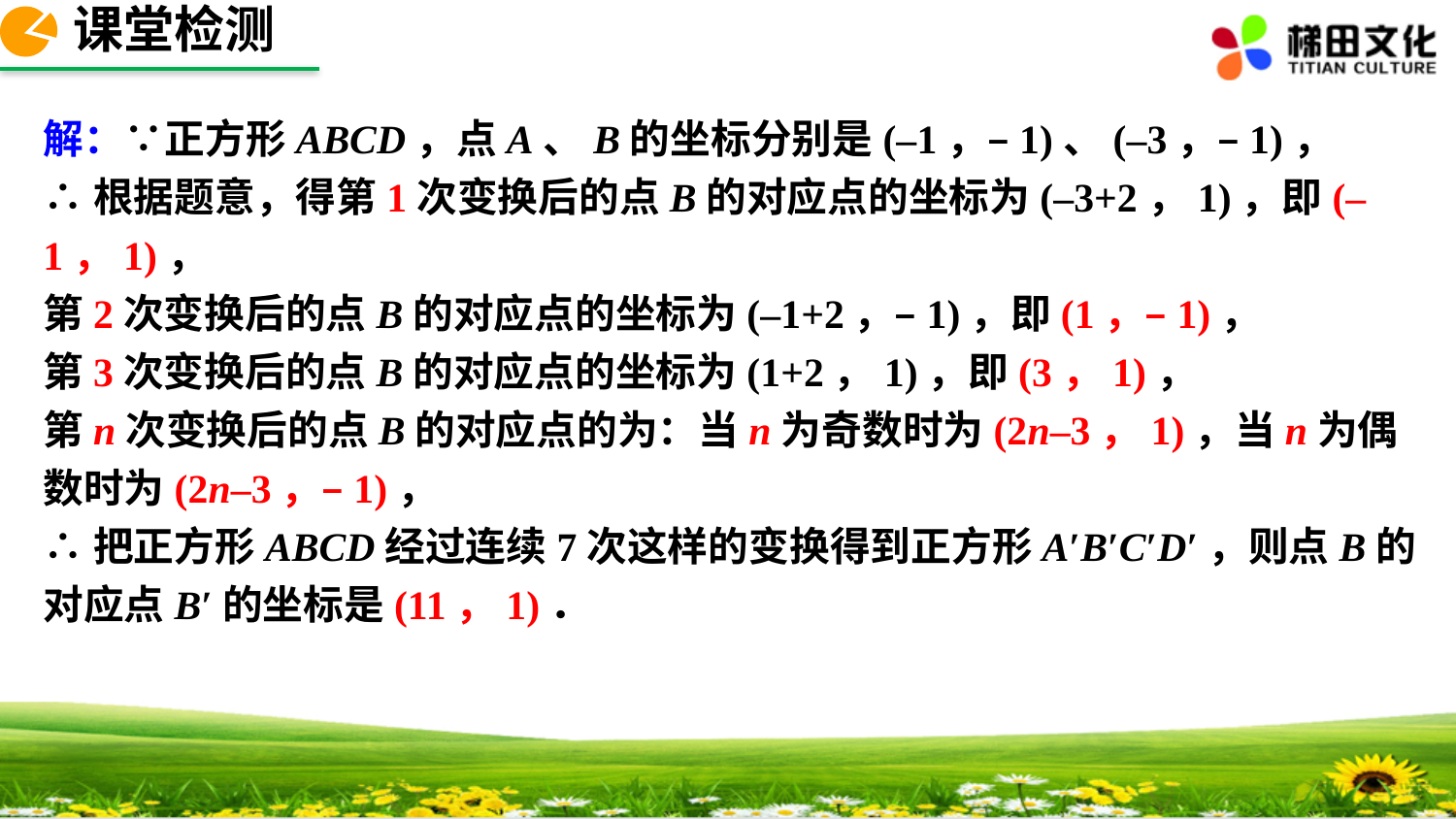

课堂检测

解：∵正方形ABCD，点A、B的坐标分别是(–1，–1)、(–3，–1)，
∴根据题意，得第1次变换后的点B的对应点的坐标为(–3+2，1)，即(–1，1)，
第2次变换后的点B的对应点的坐标为(–1+2，–1)，即(1，–1)，
第3次变换后的点B的对应点的坐标为(1+2，1)，即(3，1)，
第n次变换后的点B的对应点的为：当n为奇数时为(2n–3，1)，当n为偶数时为(2n–3，–1)，
∴把正方形ABCD经过连续7次这样的变换得到正方形A′B′C′D′，则点B的对应点B′的坐标是(11，1)．